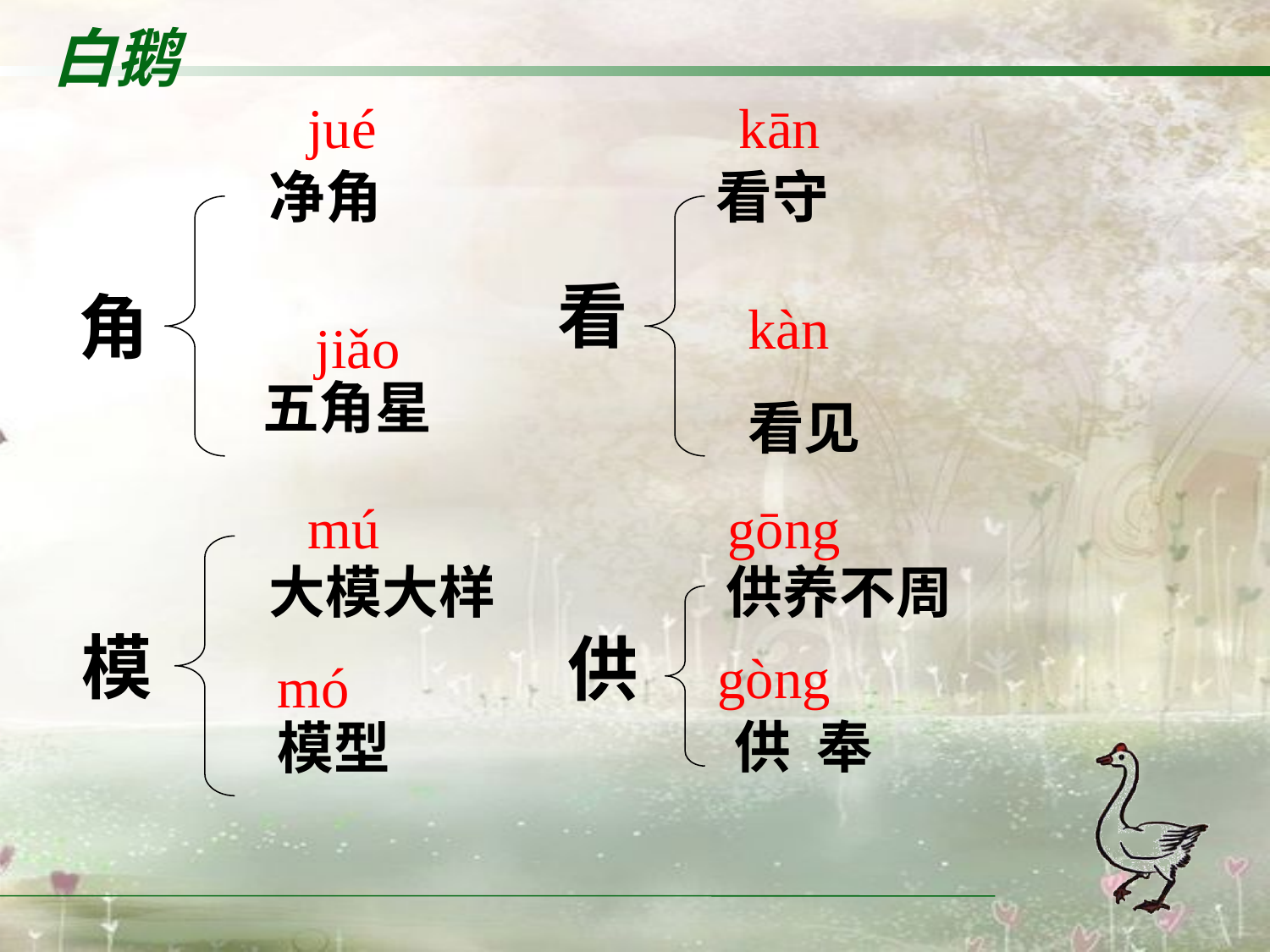

jué
kān
净角                          看守

大模大样                  供养不周

看
角
kàn
jiǎo
五角星
看见
mú
gōng

模
供
gòng
mó
供  奉
模型